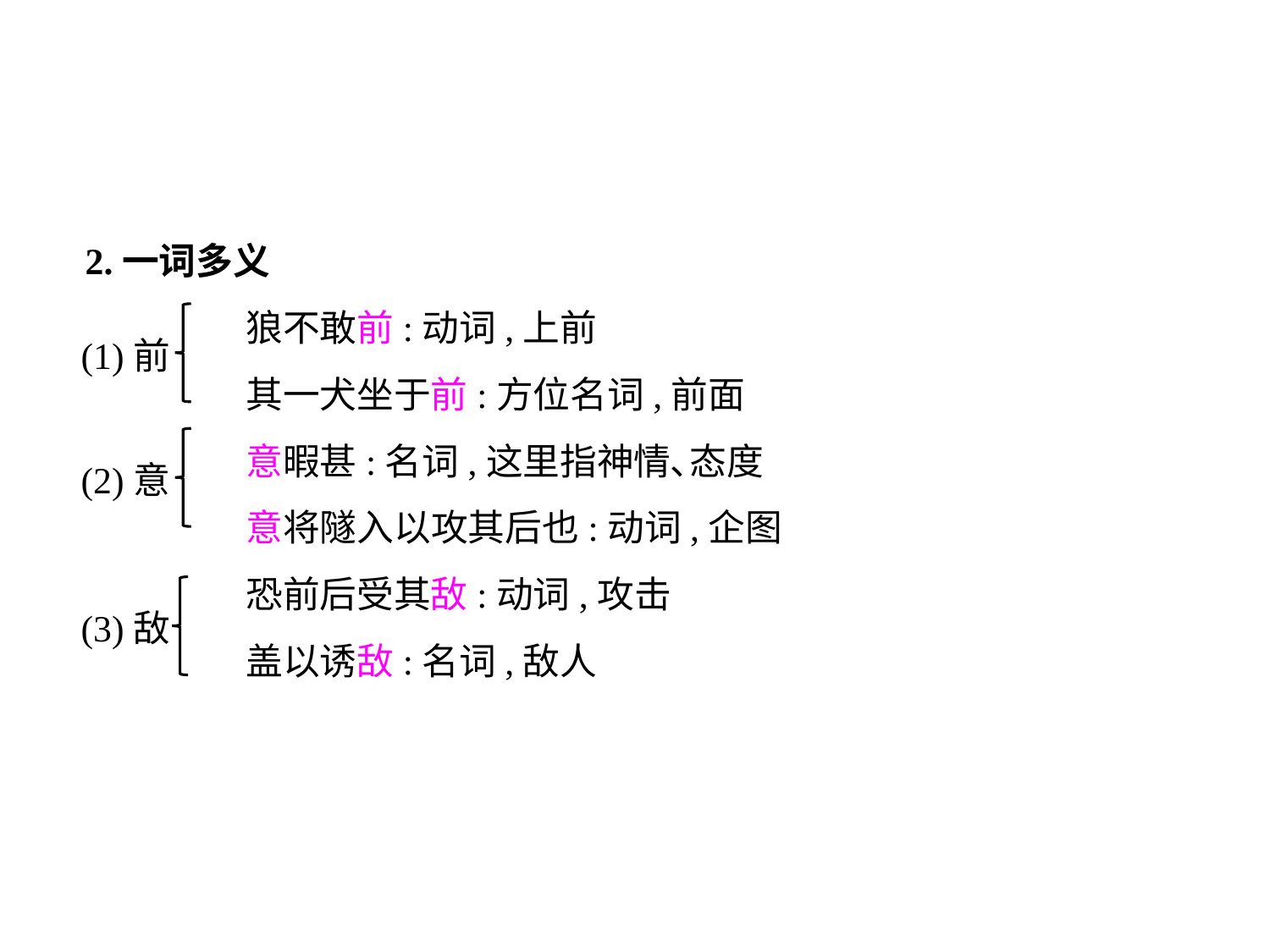

2.一词多义
	   狼不敢前:动词,上前
	   其一犬坐于前:方位名词,前面
	   意暇甚:名词,这里指神情､态度
	   意将隧入以攻其后也:动词,企图
	   恐前后受其敌:动词,攻击
	   盖以诱敌:名词,敌人

(1)前

(2)意

(3)敌